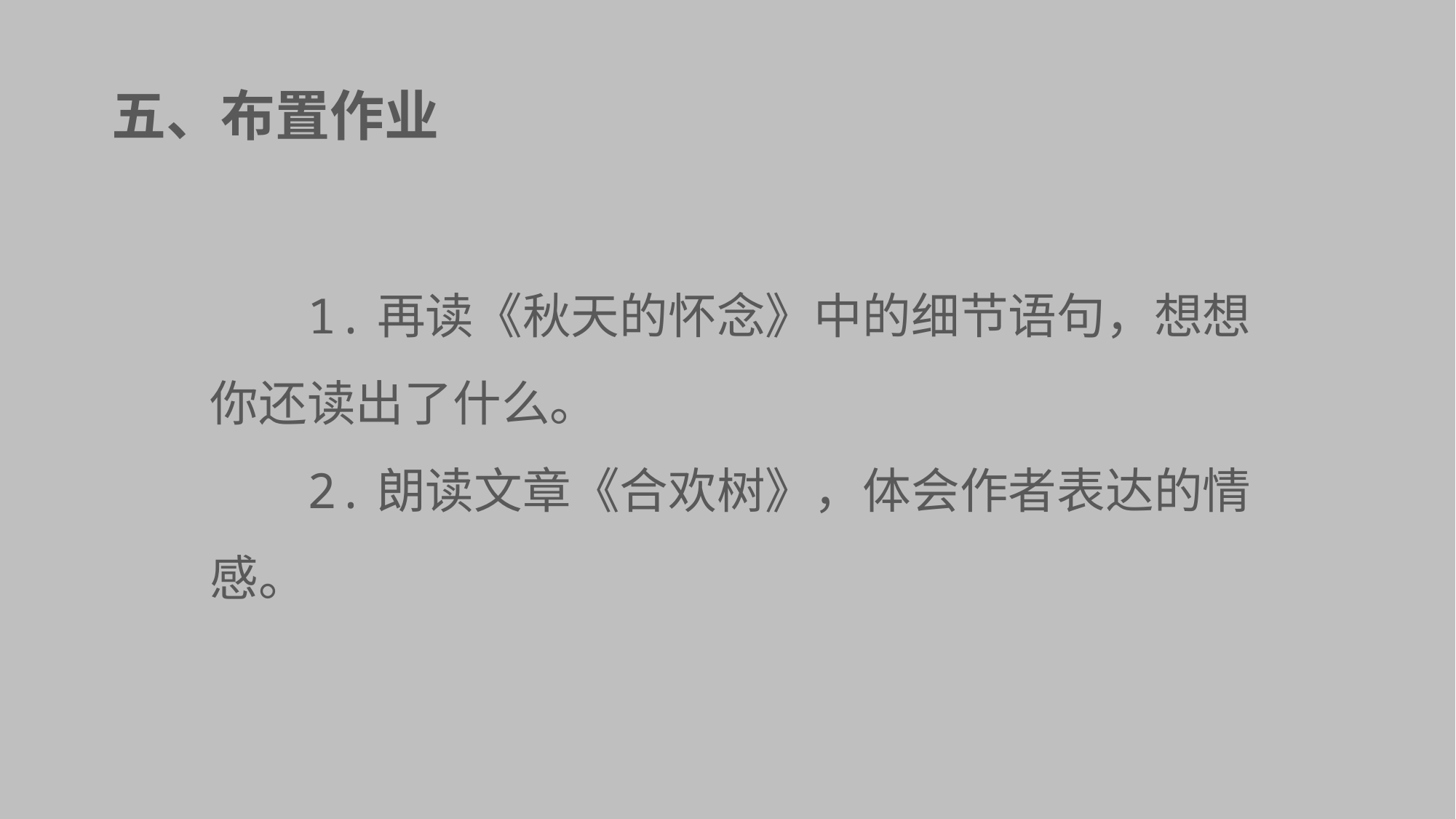

五、布置作业
1.再读《秋天的怀念》中的细节语句，想想你还读出了什么。
2.朗读文章《合欢树》，体会作者表达的情感。